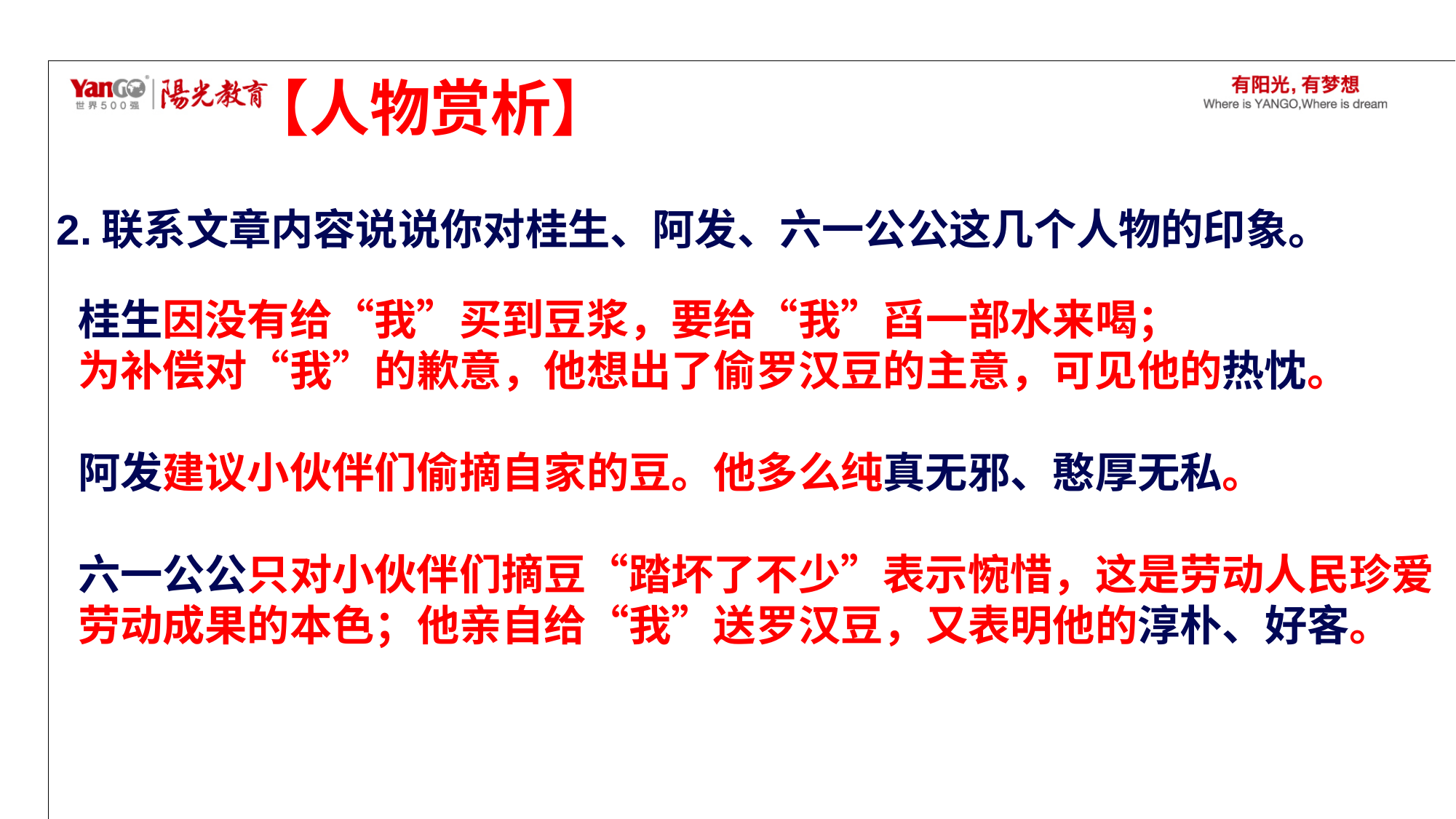

| 【人物赏析】 2.联系文章内容说说你对桂生、阿发、六一公公这几个人物的印象。 |
| --- |
桂生因没有给“我”买到豆浆，要给“我”舀一部水来喝；
为补偿对“我”的歉意，他想出了偷罗汉豆的主意，可见他的热忱。

阿发建议小伙伴们偷摘自家的豆。他多么纯真无邪、憨厚无私。

六一公公只对小伙伴们摘豆“踏坏了不少”表示惋惜，这是劳动人民珍爱劳动成果的本色；他亲自给“我”送罗汉豆，又表明他的淳朴、好客。